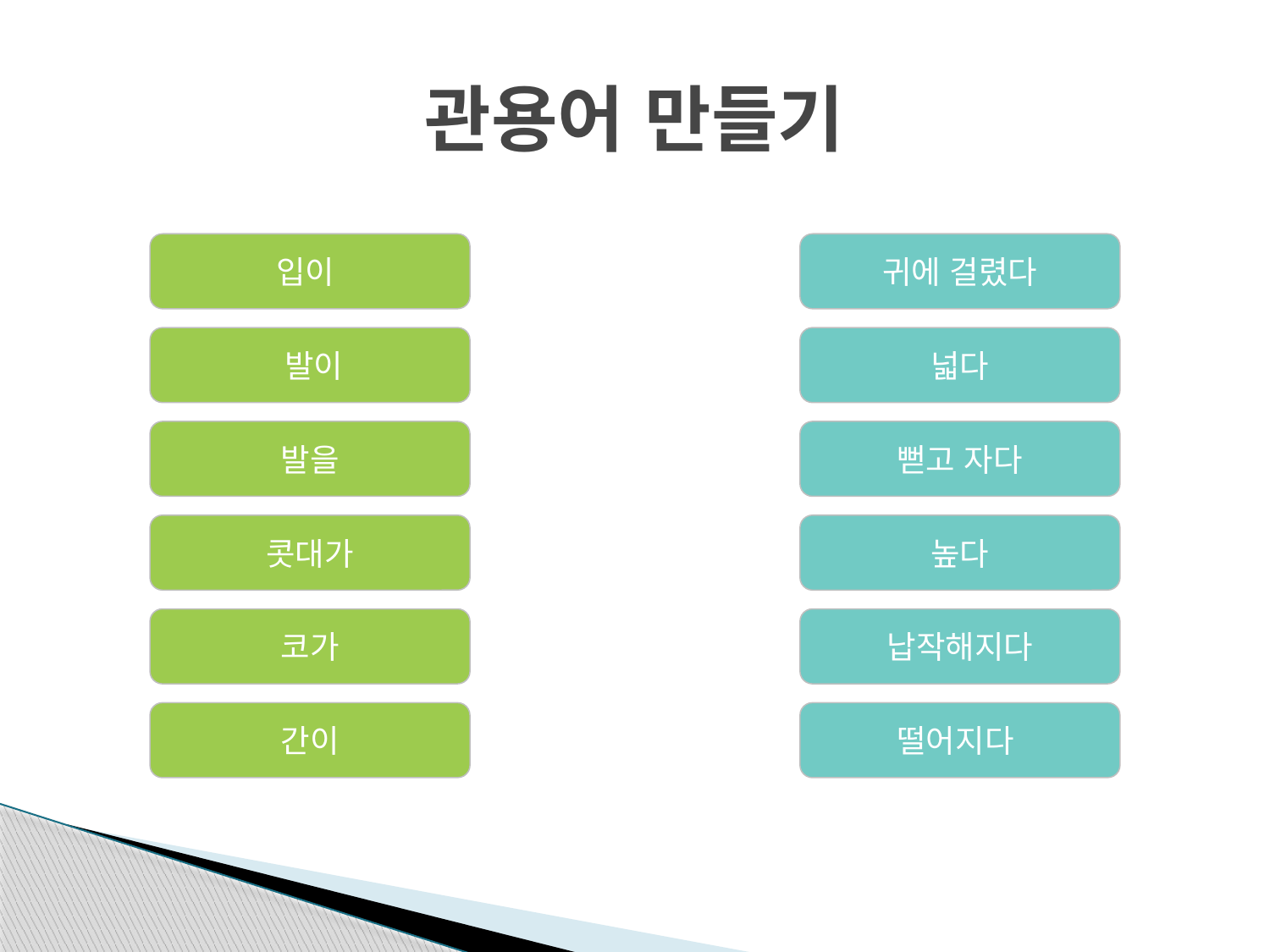

# 관용어 만들기

입이
귀에 걸렸다
 발이
넓다
발을
뻗고 자다
콧대가
높다
코가
납작해지다
간이
떨어지다